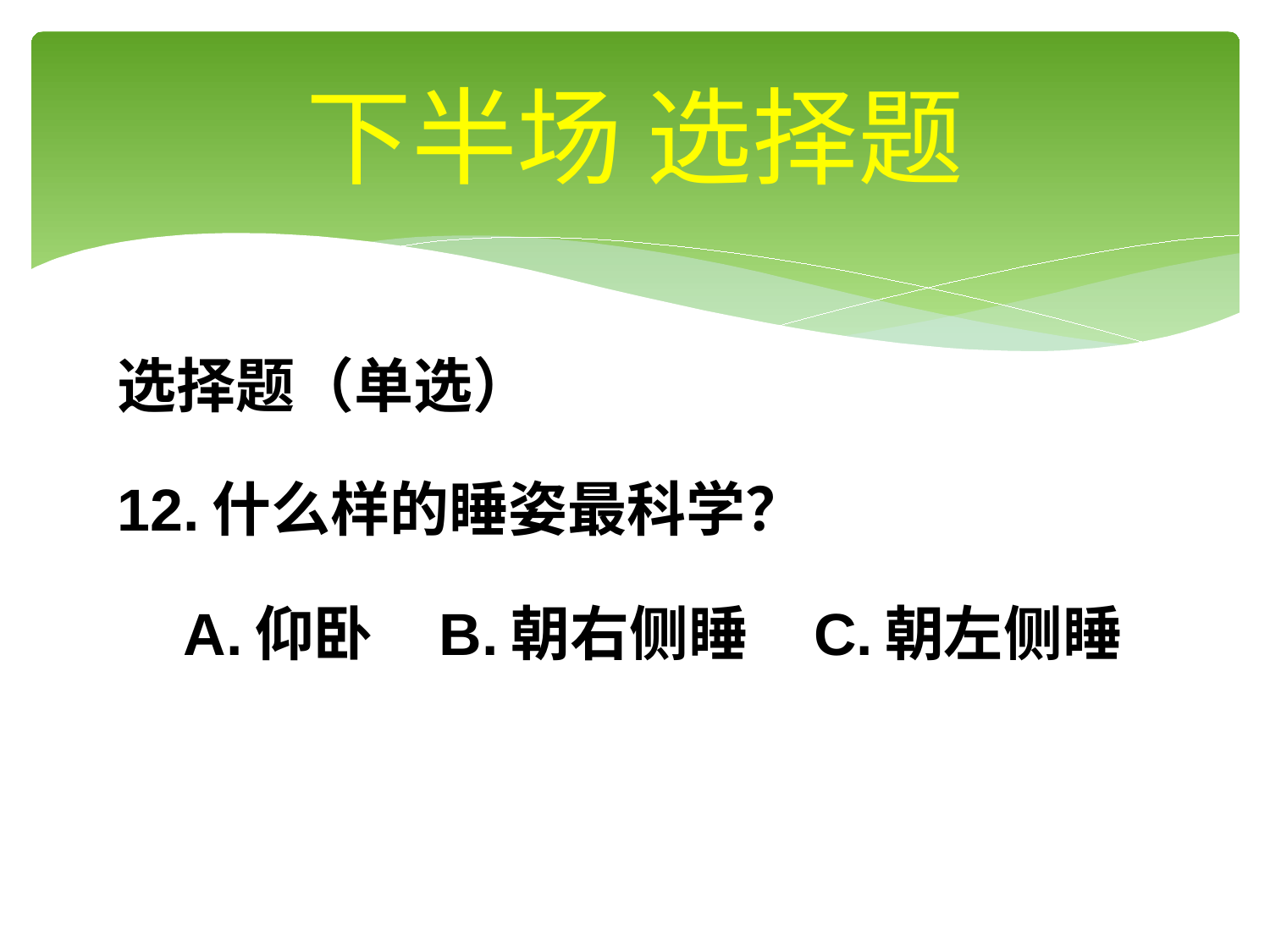

# 下半场 选择题
选择题（单选）
12.什么样的睡姿最科学？
    A.仰卧    B.朝右侧睡    C.朝左侧睡